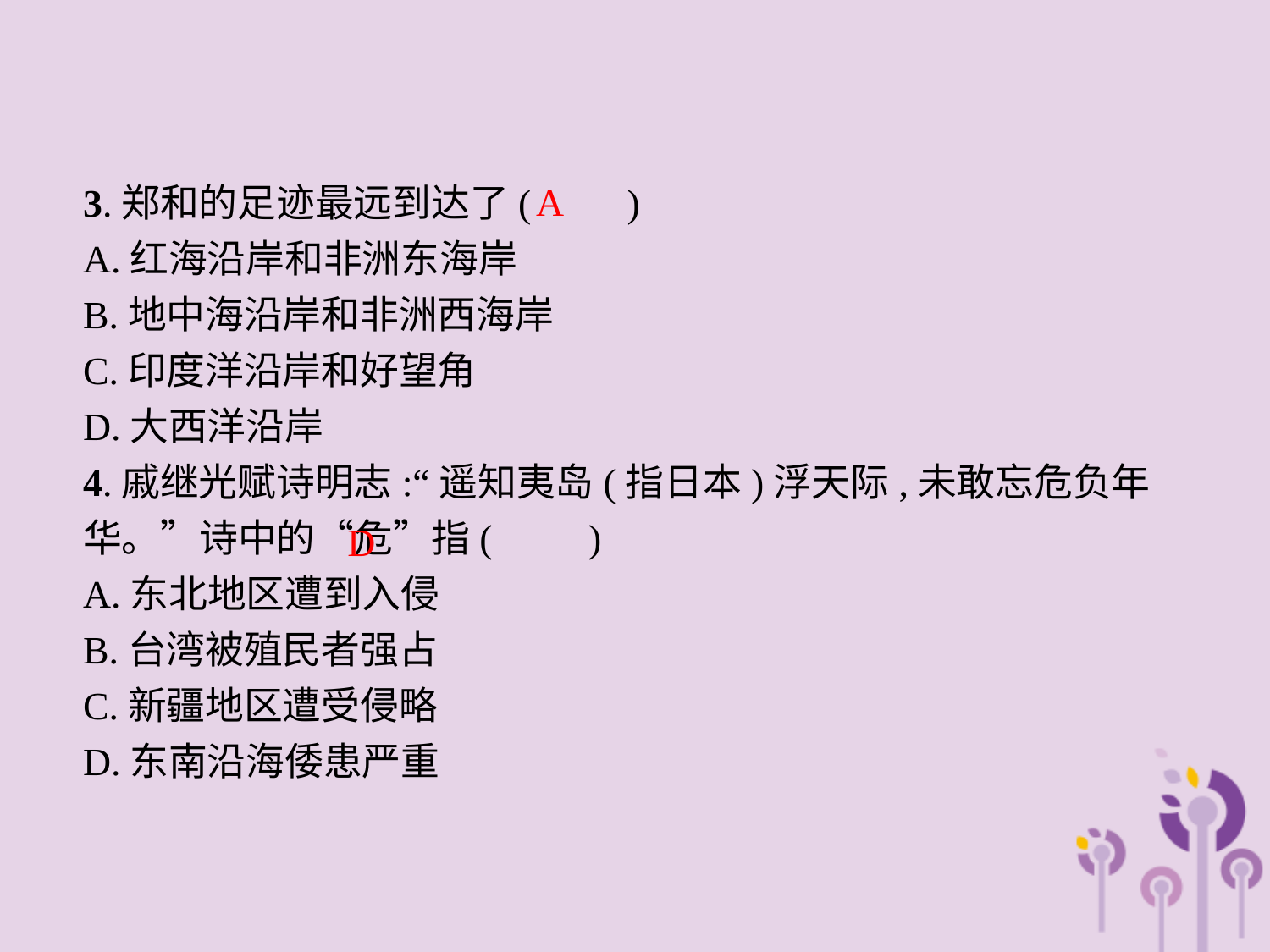

A
3.郑和的足迹最远到达了(　　)
A.红海沿岸和非洲东海岸
B.地中海沿岸和非洲西海岸
C.印度洋沿岸和好望角
D.大西洋沿岸
4.戚继光赋诗明志:“遥知夷岛(指日本)浮天际,未敢忘危负年华。”诗中的“危”指(　　)
A.东北地区遭到入侵
B.台湾被殖民者强占
C.新疆地区遭受侵略
D.东南沿海倭患严重
D